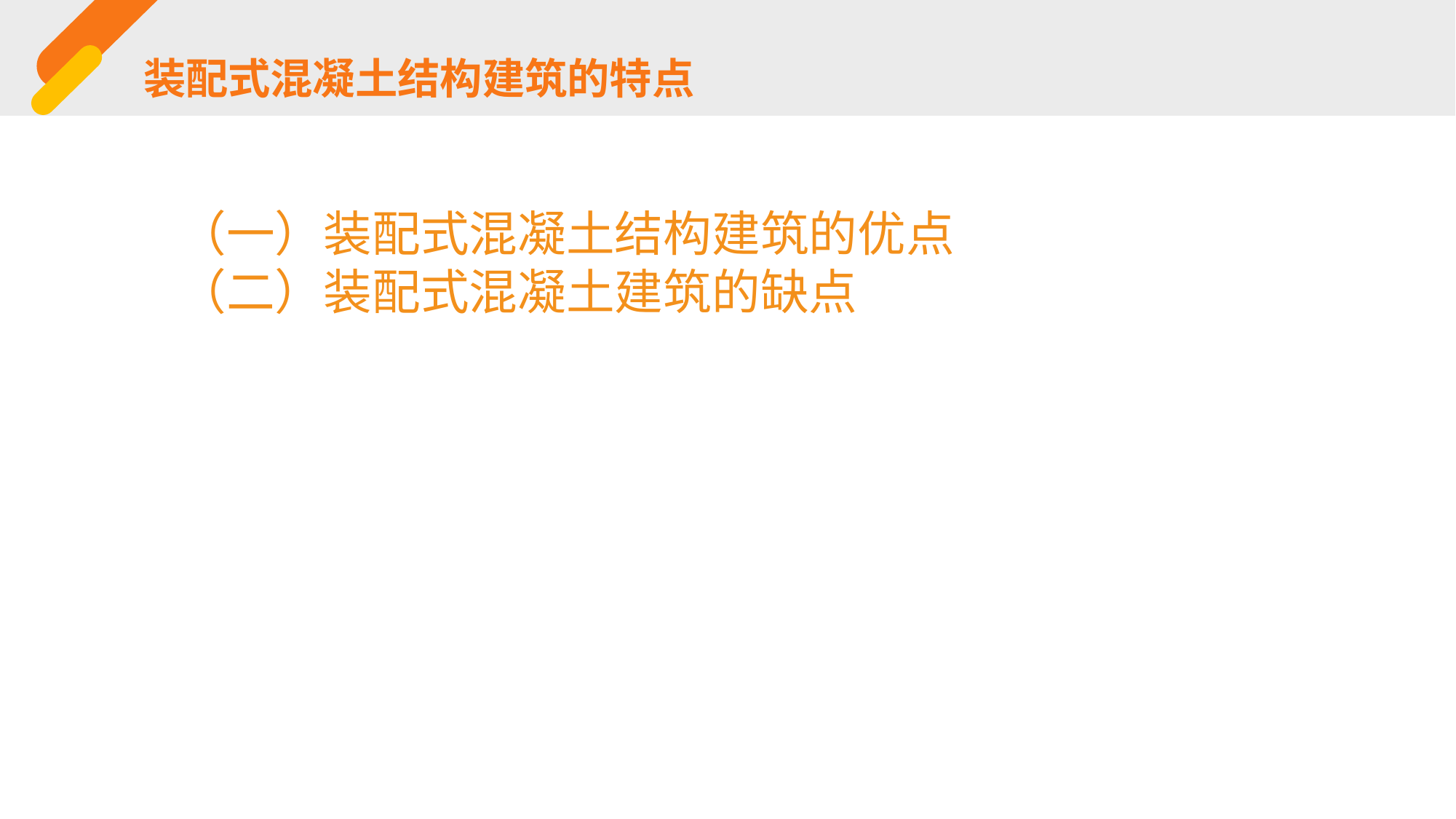

装配式混凝土结构建筑的特点
（一）装配式混凝土结构建筑的优点
（二）装配式混凝土建筑的缺点